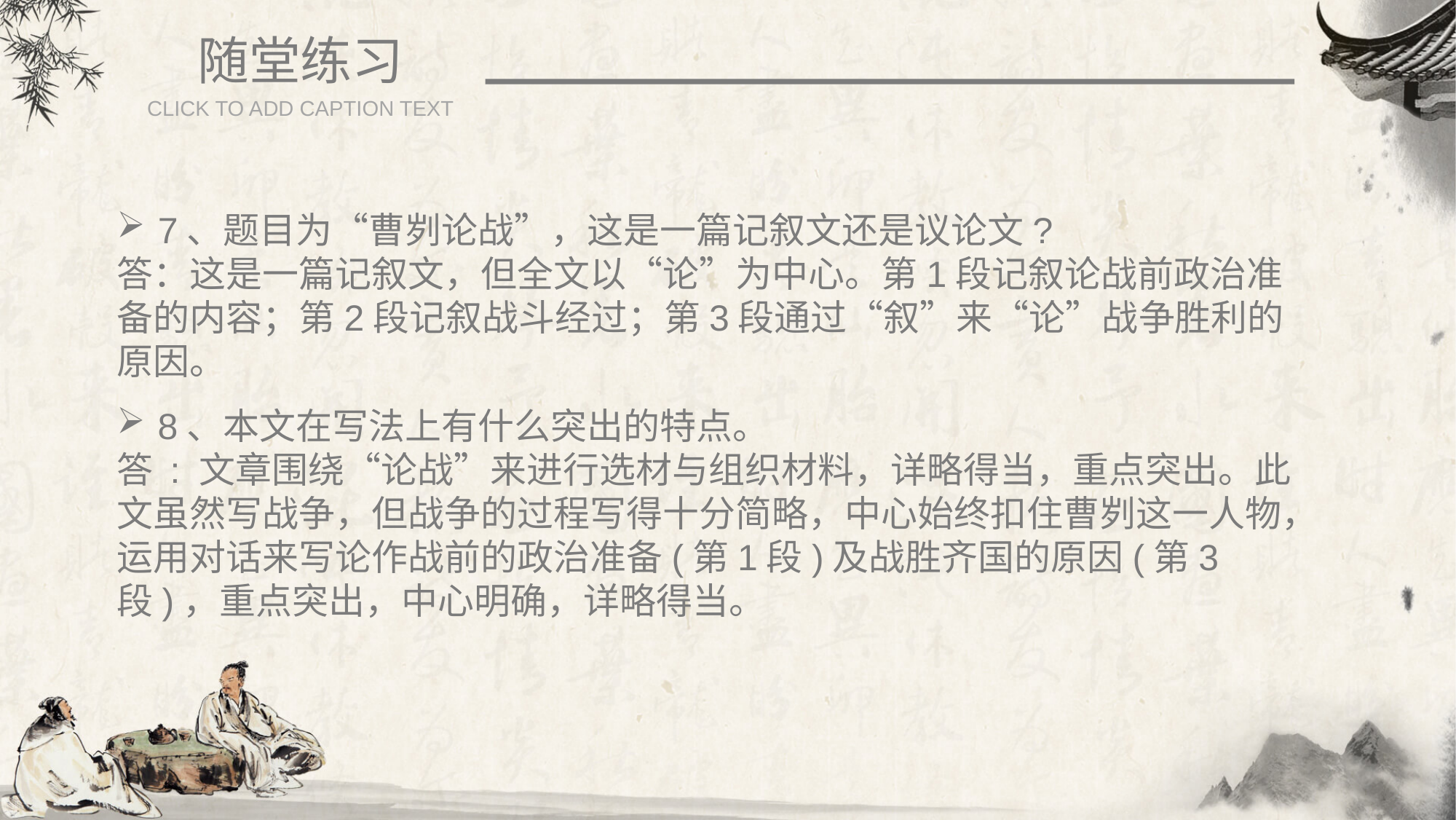

随堂练习

CLICK TO ADD CAPTION TEXT
7、题目为“曹刿论战”，这是一篇记叙文还是议论文?
答：这是一篇记叙文，但全文以“论”为中心。第1段记叙论战前政治准备的内容；第2段记叙战斗经过；第3段通过“叙”来“论”战争胜利的原因。

8、本文在写法上有什么突出的特点。
答 : 文章围绕“论战”来进行选材与组织材料，详略得当，重点突出。此文虽然写战争，但战争的过程写得十分简略，中心始终扣住曹刿这一人物，运用对话来写论作战前的政治准备(第1段)及战胜齐国的原因(第3段)，重点突出，中心明确，详略得当。